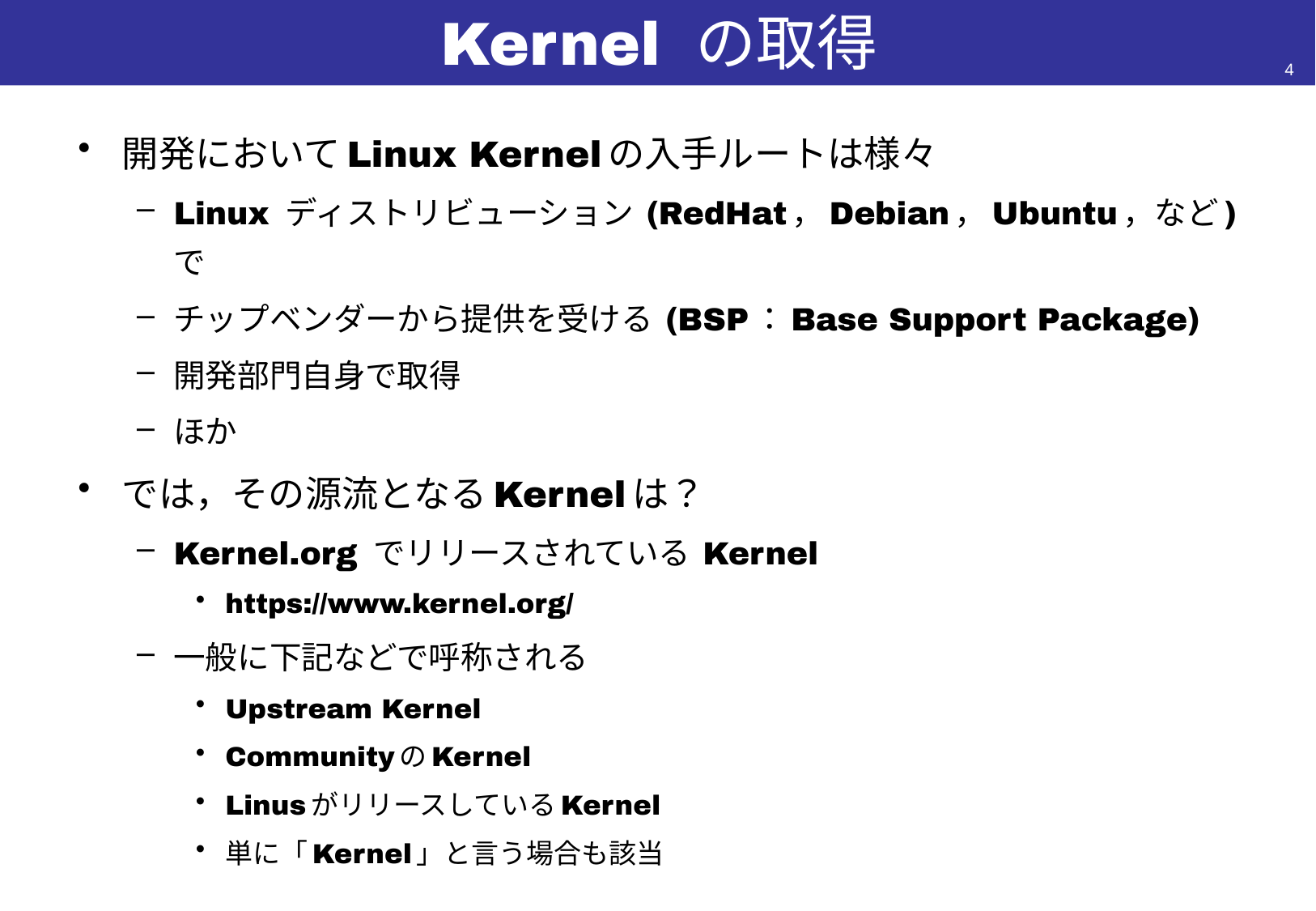

# Kernel の取得
4
開発においてLinux Kernelの入手ルートは様々
Linux ディストリビューション (RedHat，Debian，Ubuntu，など) で
チップベンダーから提供を受ける (BSP：Base Support Package)
開発部門自身で取得
ほか
では，その源流となるKernelは？
Kernel.org でリリースされている Kernel
https://www.kernel.org/
一般に下記などで呼称される
Upstream Kernel
CommunityのKernel
LinusがリリースしているKernel
単に「Kernel」と言う場合も該当